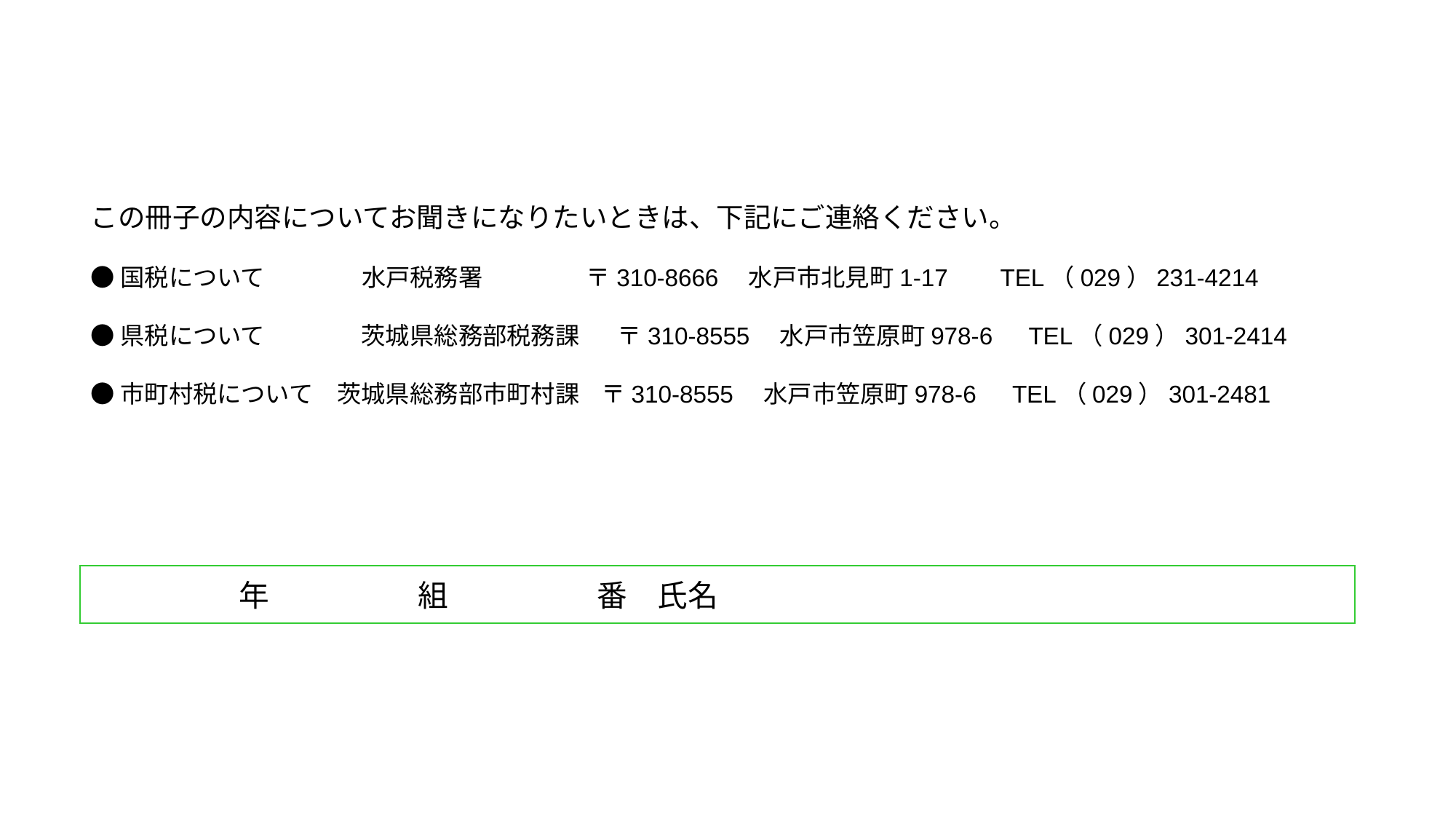

この冊子の内容についてお聞きになりたいときは、下記にご連絡ください。
●国税について　　　　水戸税務署                   〒310-8666　水戸市北見町1-17　   TEL（029）231-4214
●県税について　　　　茨城県総務部税務課       〒310-8555　水戸市笠原町978-6　TEL（029）301-2414
●市町村税について　茨城県総務部市町村課    〒310-8555　水戸市笠原町978-6　TEL（029）301-2481
　　　　    年　　　    　組　　　　    番　氏名